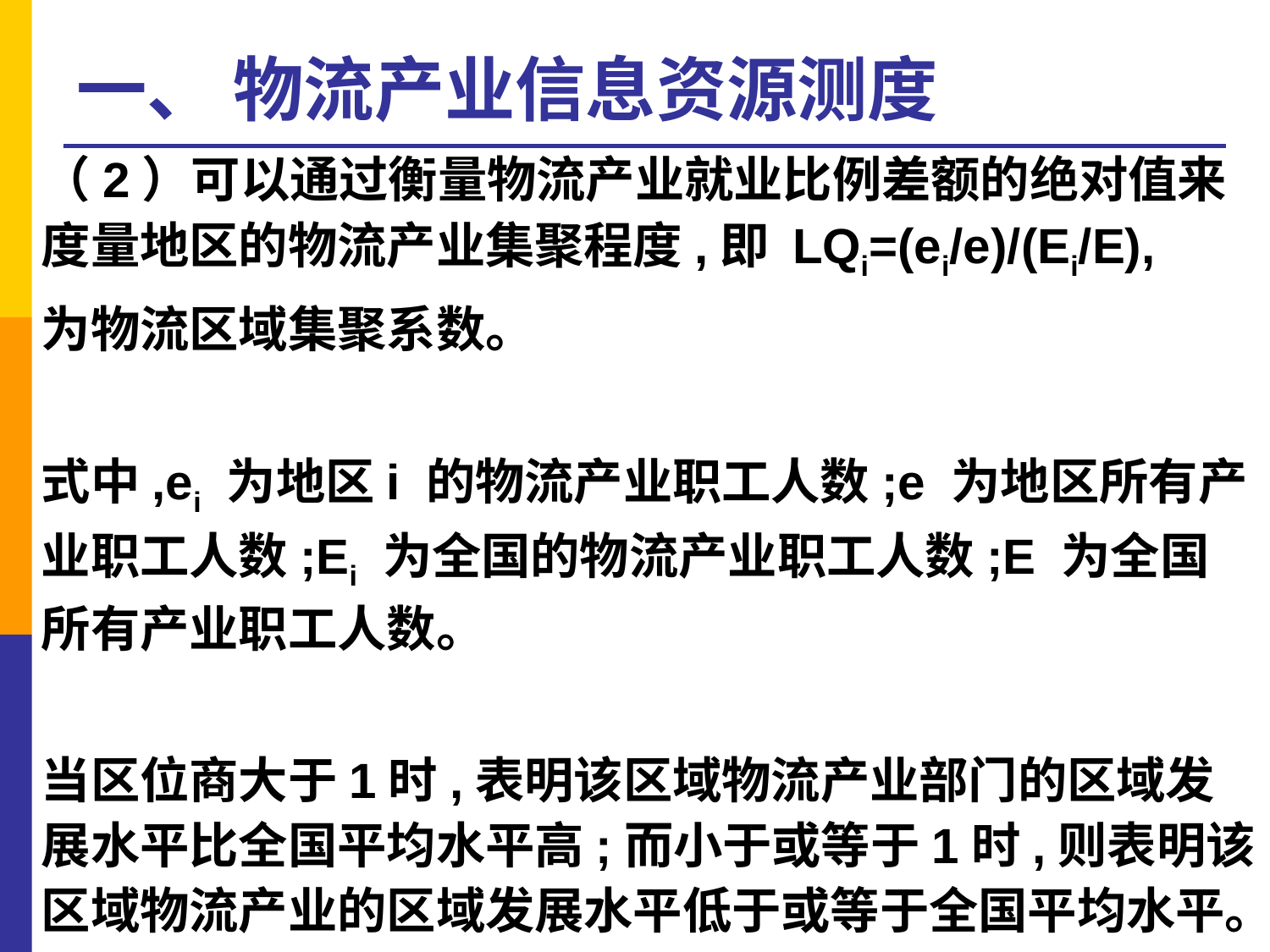

# 一、 物流产业信息资源测度
（2）可以通过衡量物流产业就业比例差额的绝对值来度量地区的物流产业集聚程度,即 LQi=(ei/e)/(Ei/E),
为物流区域集聚系数。

式中,ei 为地区i 的物流产业职工人数;e 为地区所有产业职工人数;Ei 为全国的物流产业职工人数;E 为全国所有产业职工人数。

当区位商大于1时,表明该区域物流产业部门的区域发展水平比全国平均水平高;而小于或等于1时,则表明该区域物流产业的区域发展水平低于或等于全国平均水平。